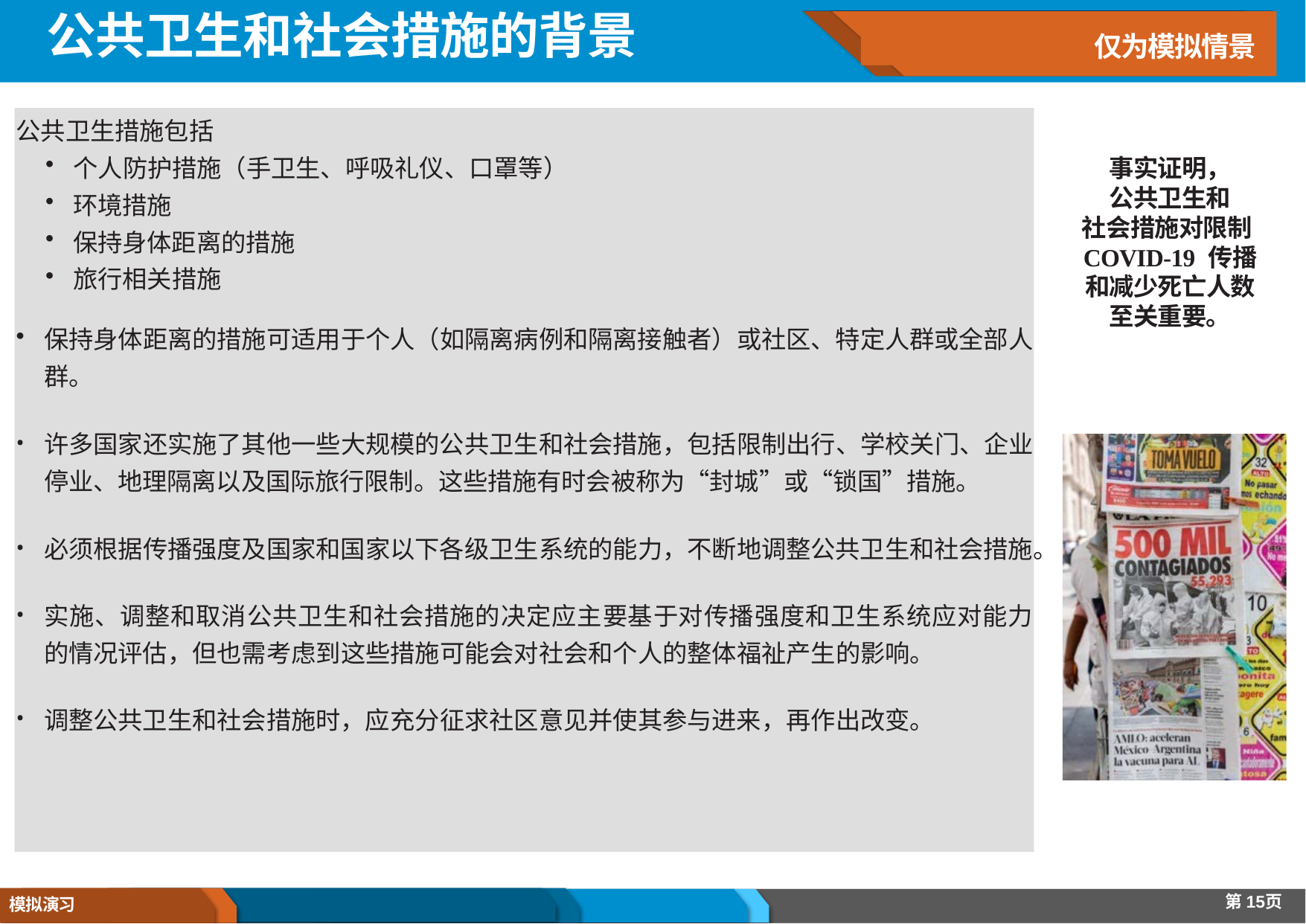

# 公共卫生和社会措施的背景

仅为模拟情景
公共卫生措施包括
个人防护措施（手卫生、呼吸礼仪、口罩等）
环境措施
保持身体距离的措施
旅行相关措施

保持身体距离的措施可适用于个人（如隔离病例和隔离接触者）或社区、特定人群或全部人群。

许多国家还实施了其他一些大规模的公共卫生和社会措施，包括限制出行、学校关门、企业停业、地理隔离以及国际旅行限制。这些措施有时会被称为“封城”或“锁国”措施。

必须根据传播强度及国家和国家以下各级卫生系统的能力，不断地调整公共卫生和社会措施。

实施、调整和取消公共卫生和社会措施的决定应主要基于对传播强度和卫生系统应对能力的情况评估，但也需考虑到这些措施可能会对社会和个人的整体福祉产生的影响。

调整公共卫生和社会措施时，应充分征求社区意见并使其参与进来，再作出改变。
事实证明，
公共卫生和
社会措施对限制COVID-19 传播和减少死亡人数至关重要。

第15页
模拟演习